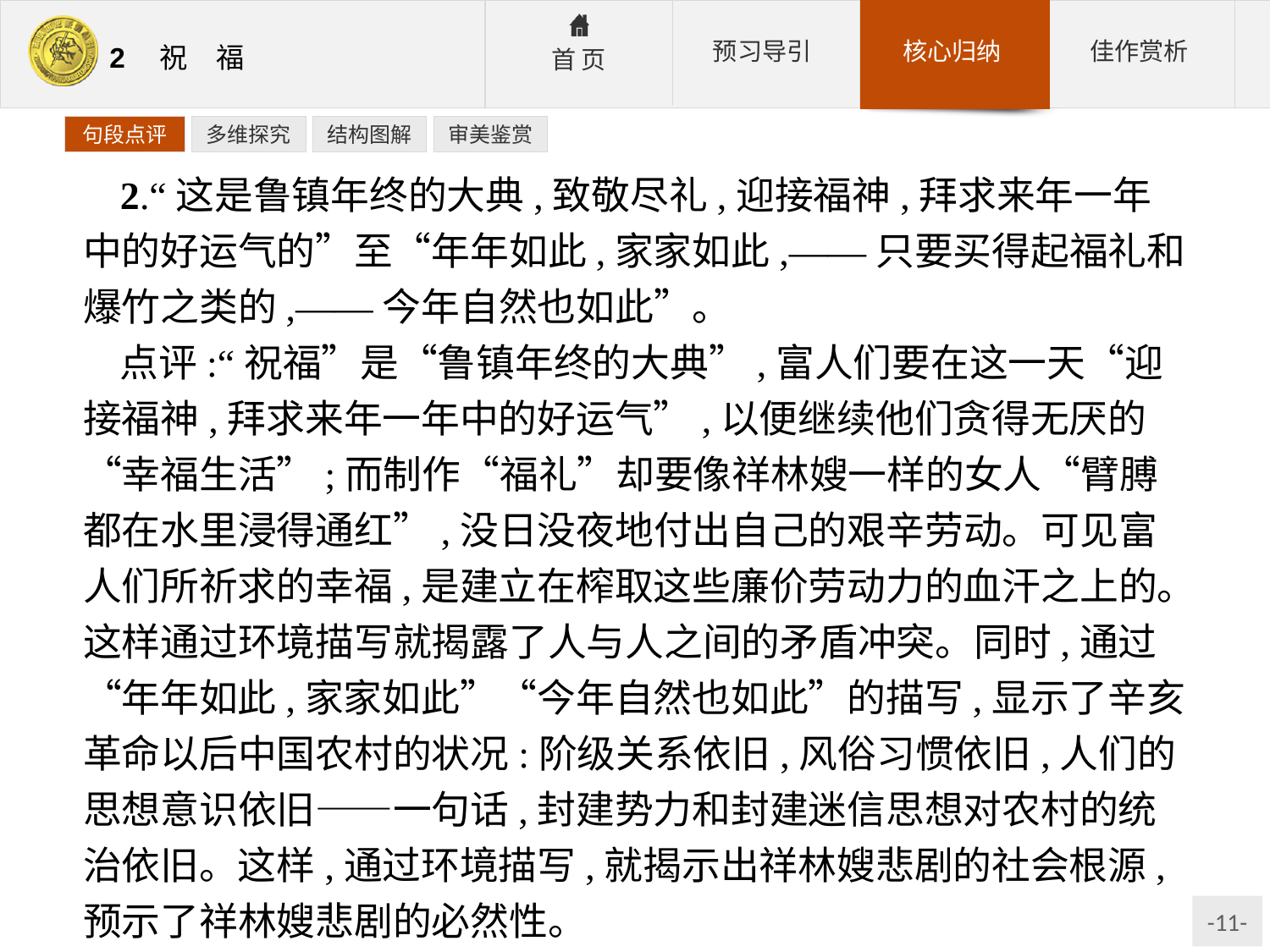

句段点评
多维探究
结构图解
审美鉴赏
2.“这是鲁镇年终的大典,致敬尽礼,迎接福神,拜求来年一年中的好运气的”至“年年如此,家家如此,——只要买得起福礼和爆竹之类的,——今年自然也如此”。
点评:“祝福”是“鲁镇年终的大典”,富人们要在这一天“迎接福神,拜求来年一年中的好运气”,以便继续他们贪得无厌的“幸福生活”;而制作“福礼”却要像祥林嫂一样的女人“臂膊都在水里浸得通红”,没日没夜地付出自己的艰辛劳动。可见富人们所祈求的幸福,是建立在榨取这些廉价劳动力的血汗之上的。这样通过环境描写就揭露了人与人之间的矛盾冲突。同时,通过“年年如此,家家如此”“今年自然也如此”的描写,显示了辛亥革命以后中国农村的状况:阶级关系依旧,风俗习惯依旧,人们的思想意识依旧——一句话,封建势力和封建迷信思想对农村的统治依旧。这样,通过环境描写,就揭示出祥林嫂悲剧的社会根源,预示了祥林嫂悲剧的必然性。